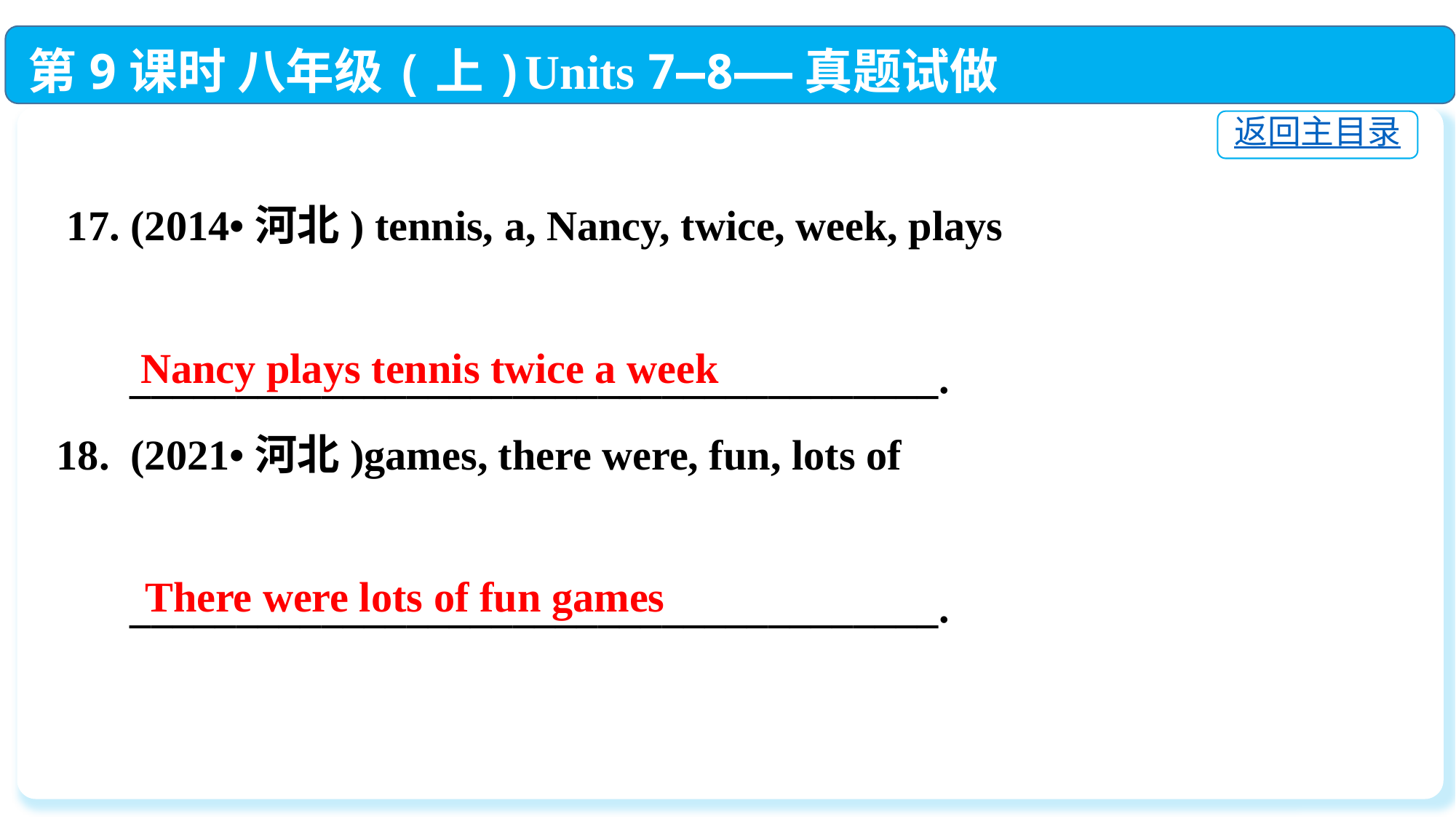

第9课时 八年级(上)Units 7—8——真题试做

返回主目录
 17. (2014•河北) tennis, a, Nancy, twice, week, plays

       ______________________________________.
18.  (2021•河北)games, there were, fun, lots of

       ______________________________________.
 Nancy plays tennis twice a week
There were lots of fun games